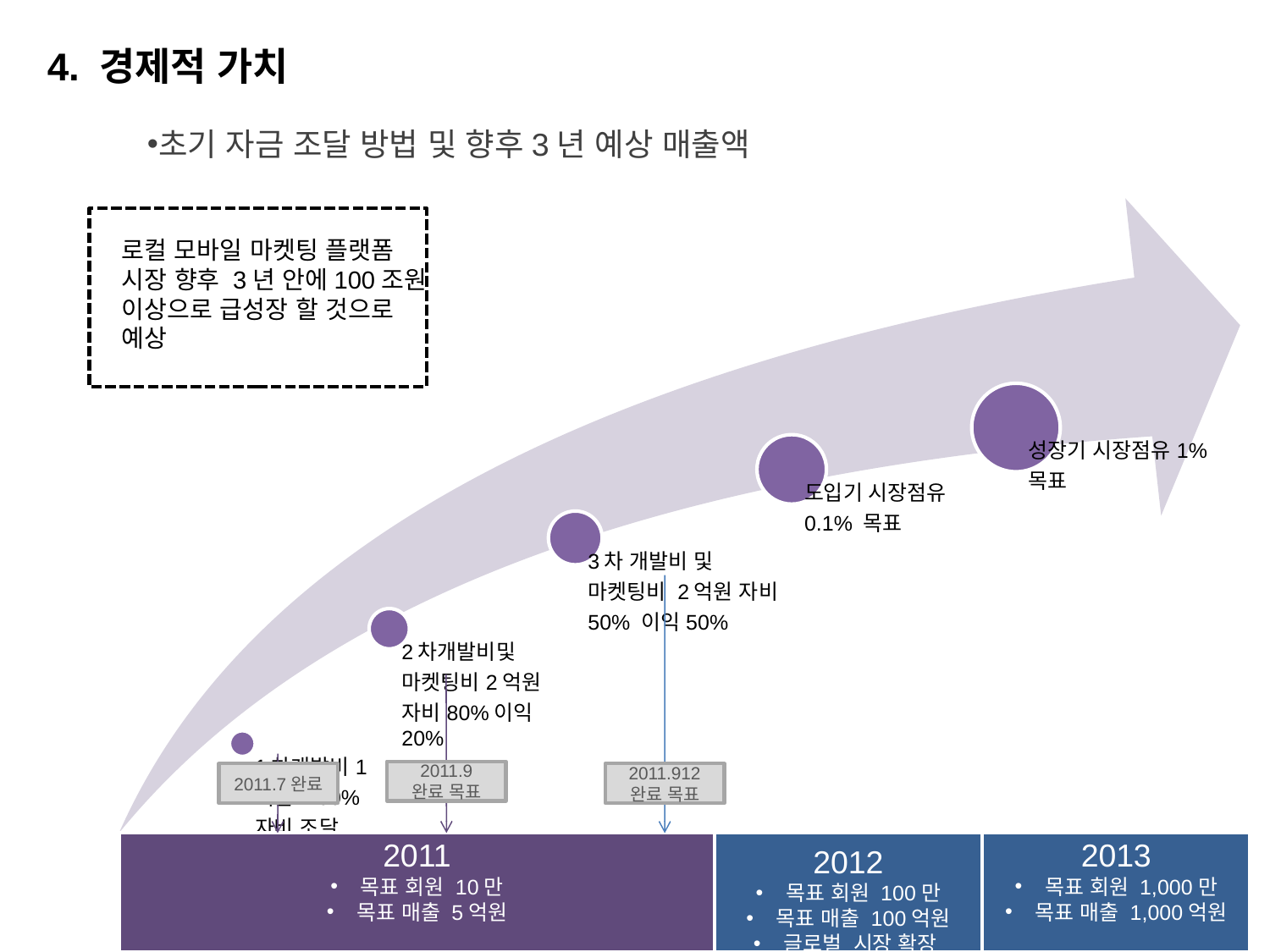

4. 경제적 가치
초기 자금 조달 방법 및 향후3년 예상 매출액
1차개발비1억원 100%자비 조달
2차개발비및 마켓팅비2억원 자비80%이익20%
3차 개발비 및 마켓팅비 2억원 자비50% 이익50%
도입기 시장점유 0.1% 목표
성장기 시장점유1% 목표

로컬 모바일 마켓팅 플랫폼
시장 향후 3년 안에100조원
이상으로 급성장 할 것으로
예상
2011.9
완료 목표
2011.7완료
2011.912
완료 목표
2011
목표 회원 10만
목표 매출 5억원

2012
목표 회원 100만
목표 매출 100억원
글로벌  시장 확장

2013
목표 회원 1,000만
목표 매출 1,000억원